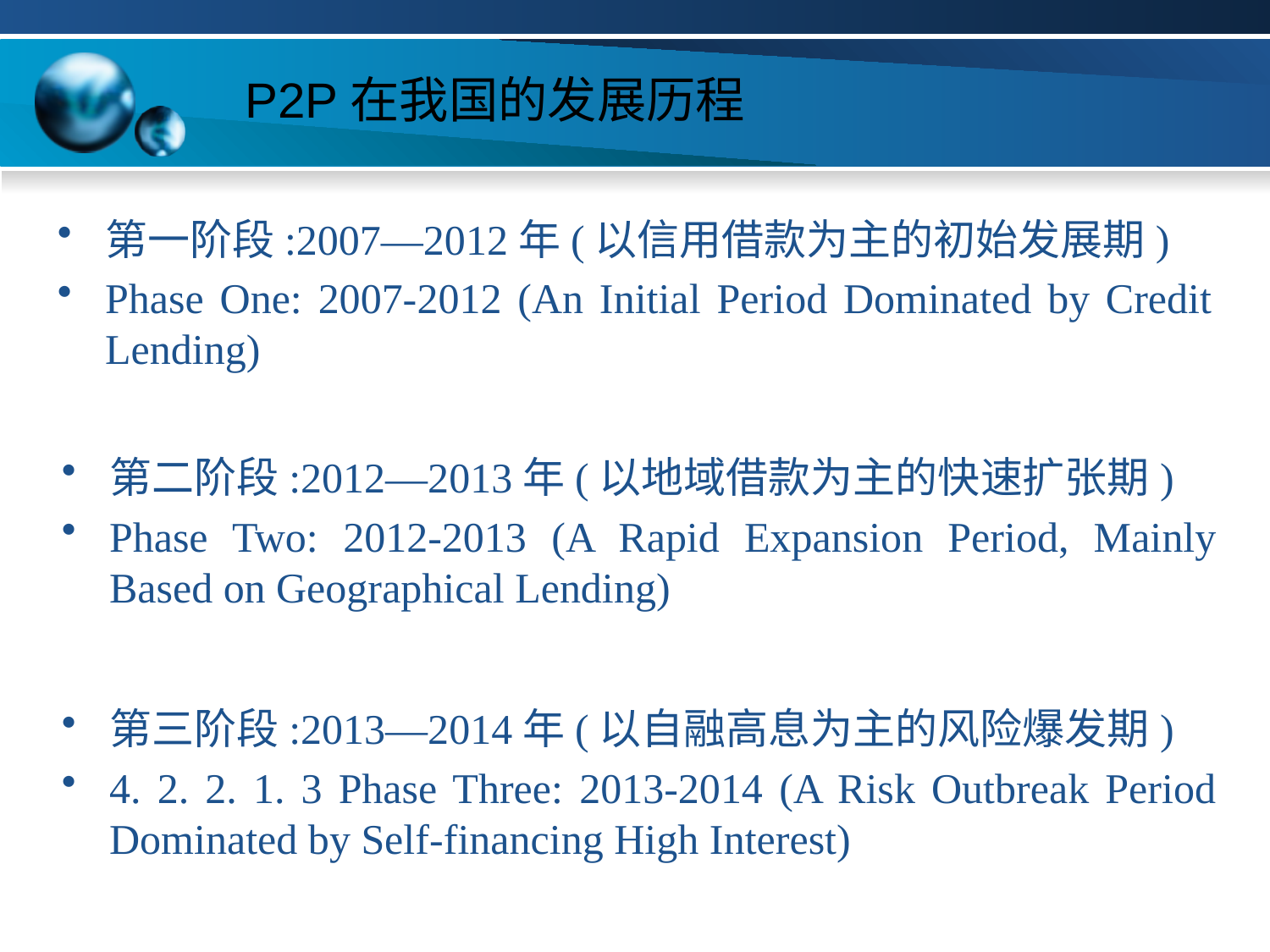

# P2P在我国的发展历程
第一阶段:2007—2012年(以信用借款为主的初始发展期)
Phase One: 2007-2012 (An Initial Period Dominated by Credit Lending)
第二阶段:2012—2013年(以地域借款为主的快速扩张期)
Phase Two: 2012-2013 (A Rapid Expansion Period, Mainly Based on Geographical Lending)
第三阶段:2013—2014年(以自融高息为主的风险爆发期)
4. 2. 2. 1. 3 Phase Three: 2013-2014 (A Risk Outbreak Period Dominated by Self-financing High Interest)